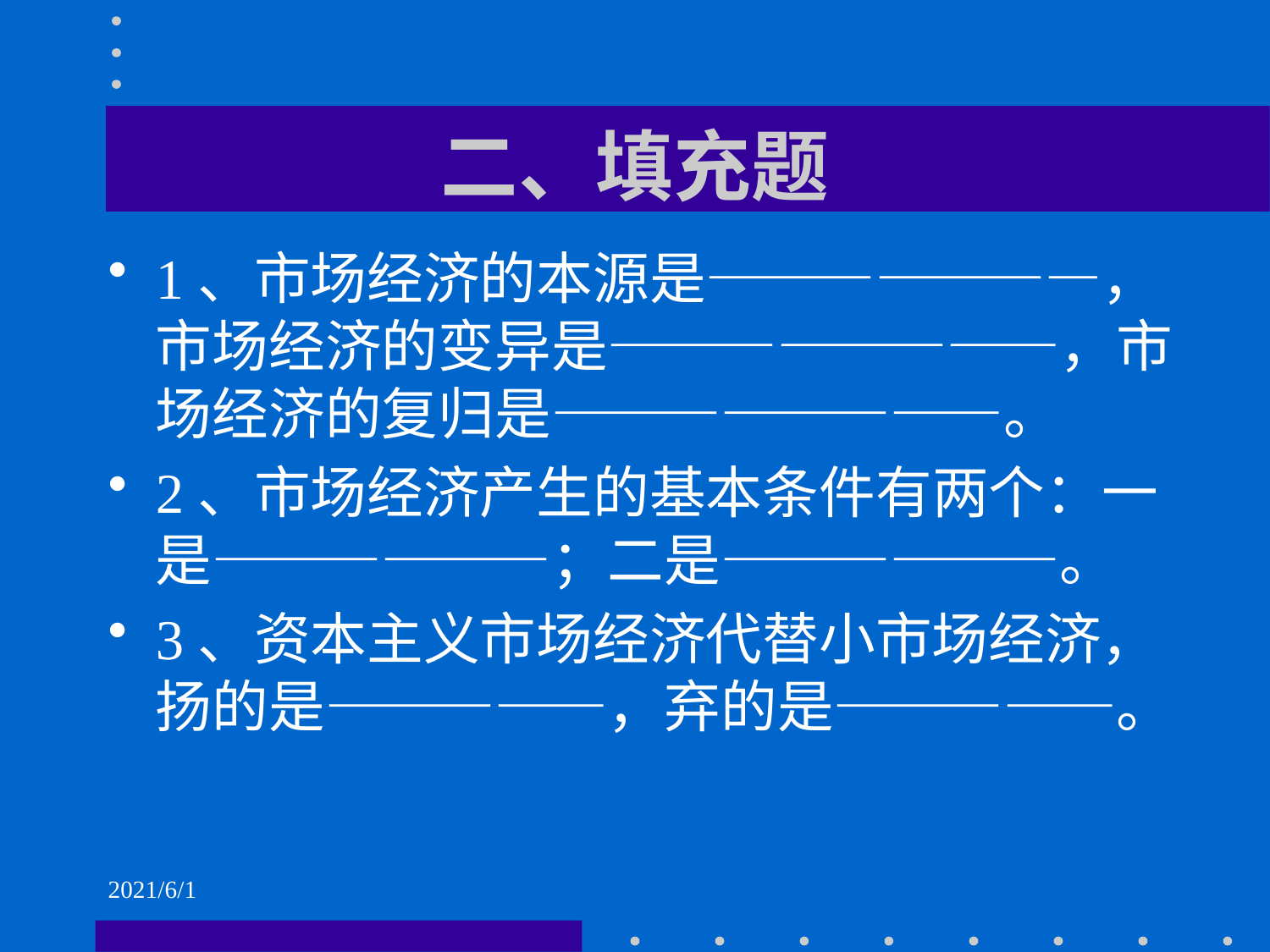

# 二、填充题
1、市场经济的本源是―――――――，市场经济的变异是――――――――，市场经济的复归是――――――――。
2、市场经济产生的基本条件有两个：一是――――――；二是――――――。
3、资本主义市场经济代替小市场经济，扬的是―――――，弃的是―――――。
2021/6/1